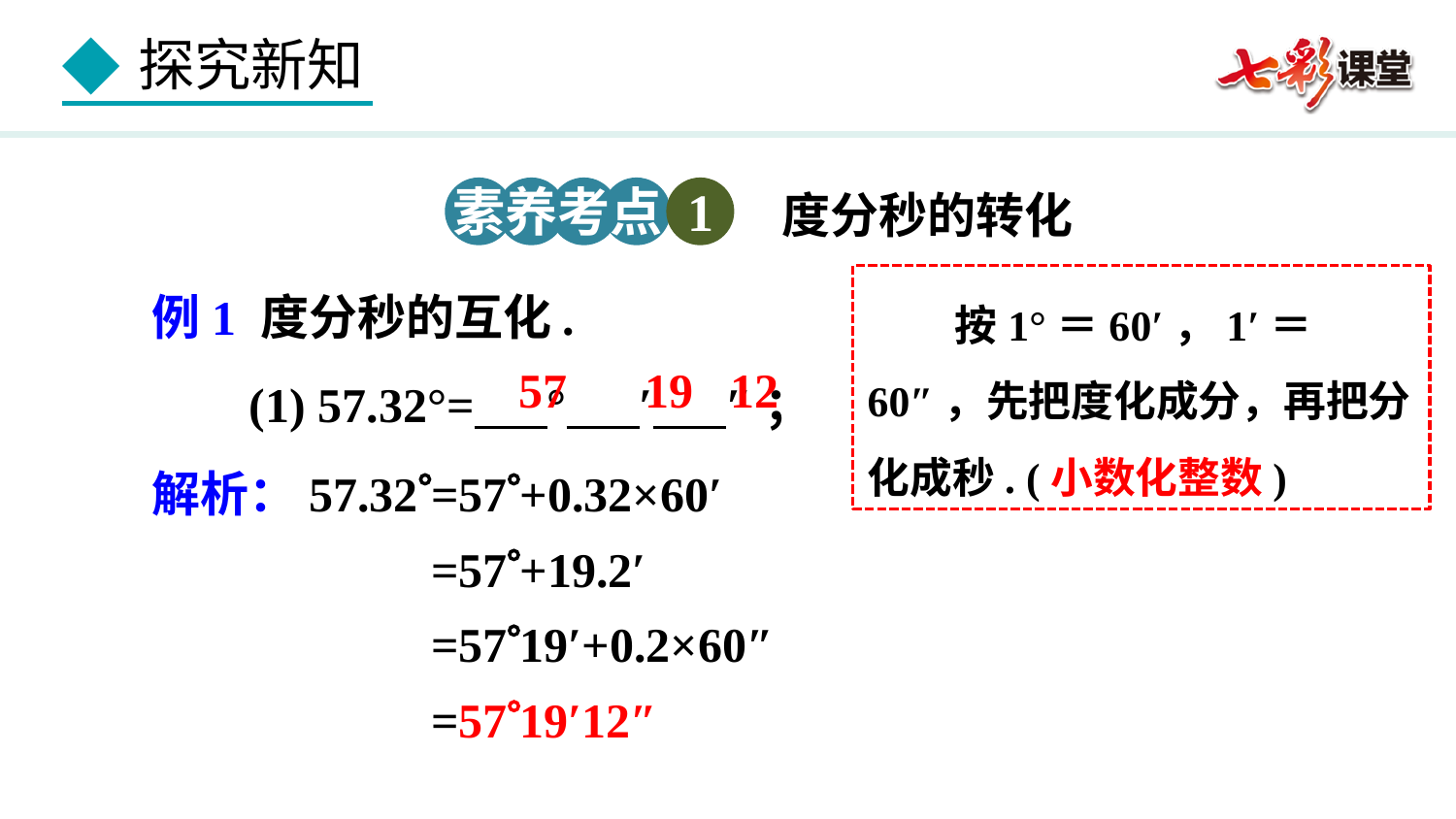

素养考点 1

度分秒的转化
例1 度分秒的互化.
        (1) 57.32°=      °      ′      ″；

        按1°＝60′，1′＝60″，先把度化成分，再把分化成秒. (小数化整数)
57
19
12
解析：57.32°=57°+0.32×60′
                       =57°+19.2′
                       =57°19′+0.2×60″
                       =57°19′12″